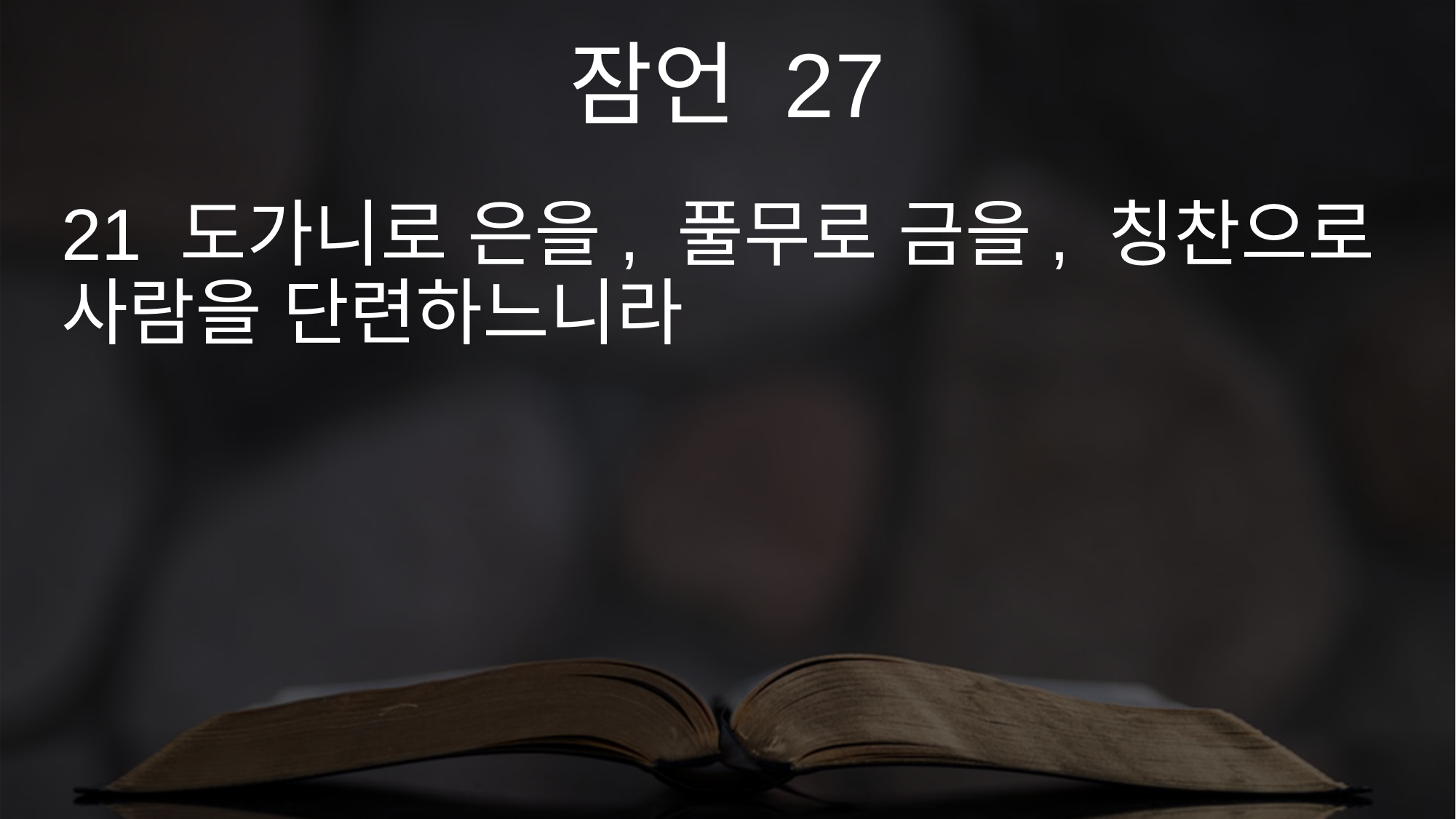

잠언 27
21 도가니로 은을, 풀무로 금을, 칭찬으로 사람을 단련하느니라